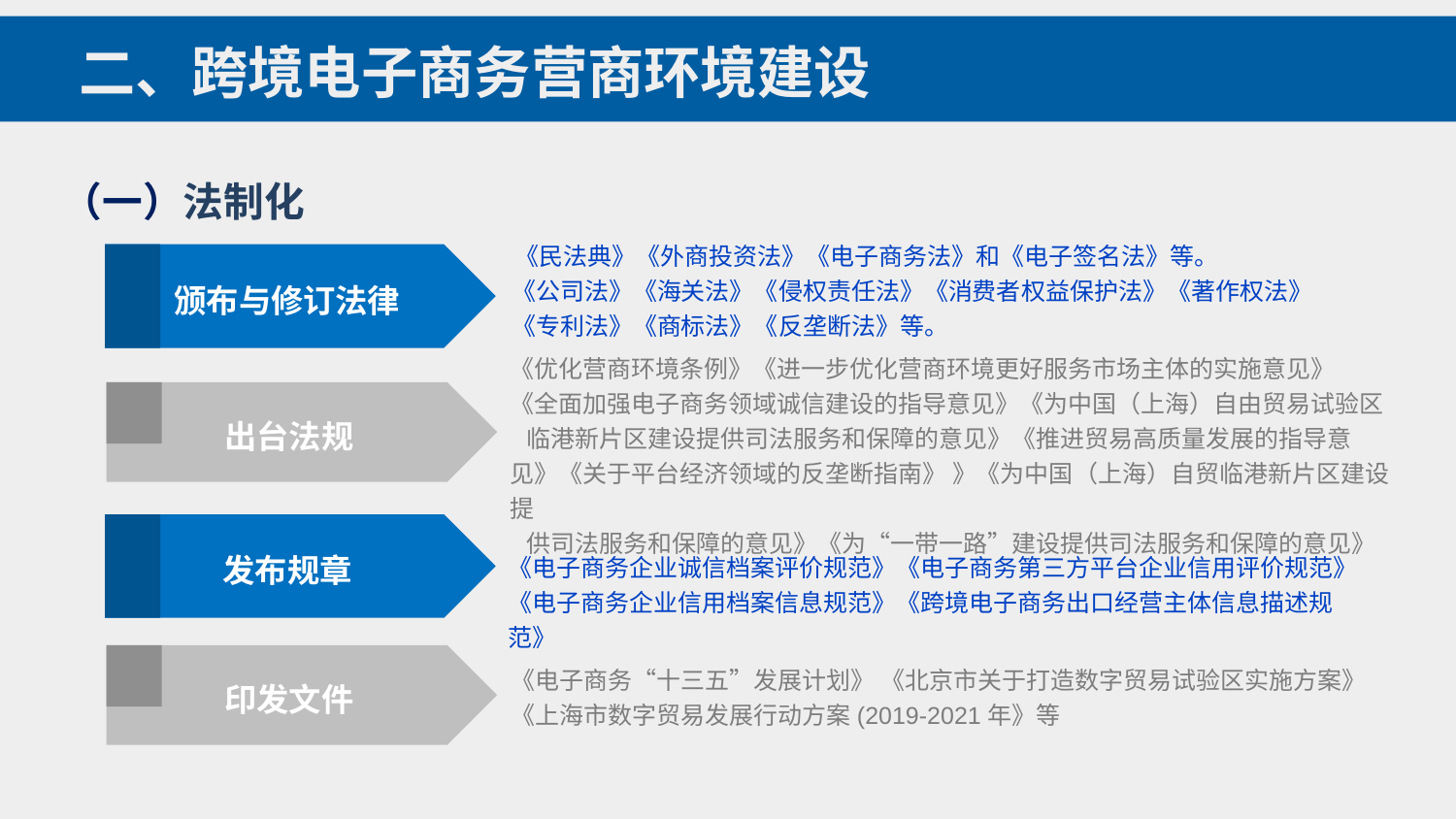

二、跨境电子商务营商环境建设
（一）法制化
《民法典》《外商投资法》《电子商务法》和《电子签名法》等。

颁布与修订法律
《公司法》《海关法》《侵权责任法》《消费者权益保护法》《著作权法》《专利法》《商标法》《反垄断法》等。
《优化营商环境条例》《进一步优化营商环境更好服务市场主体的实施意见》
《全面加强电子商务领域诚信建设的指导意见》《为中国（上海）自由贸易试验区
  临港新片区建设提供司法服务和保障的意见》《推进贸易高质量发展的指导意见》《关于平台经济领域的反垄断指南》 》《为中国（上海）自贸临港新片区建设提
  供司法服务和保障的意见》《为“一带一路”建设提供司法服务和保障的意见》
出台法规

发布规章

《电子商务企业诚信档案评价规范》《电子商务第三方平台企业信用评价规范》《电子商务企业信用档案信息规范》《跨境电子商务出口经营主体信息描述规范》
印发文件

《电子商务“十三五”发展计划》 《北京市关于打造数字贸易试验区实施方案》 《上海市数字贸易发展行动方案(2019-2021年》等